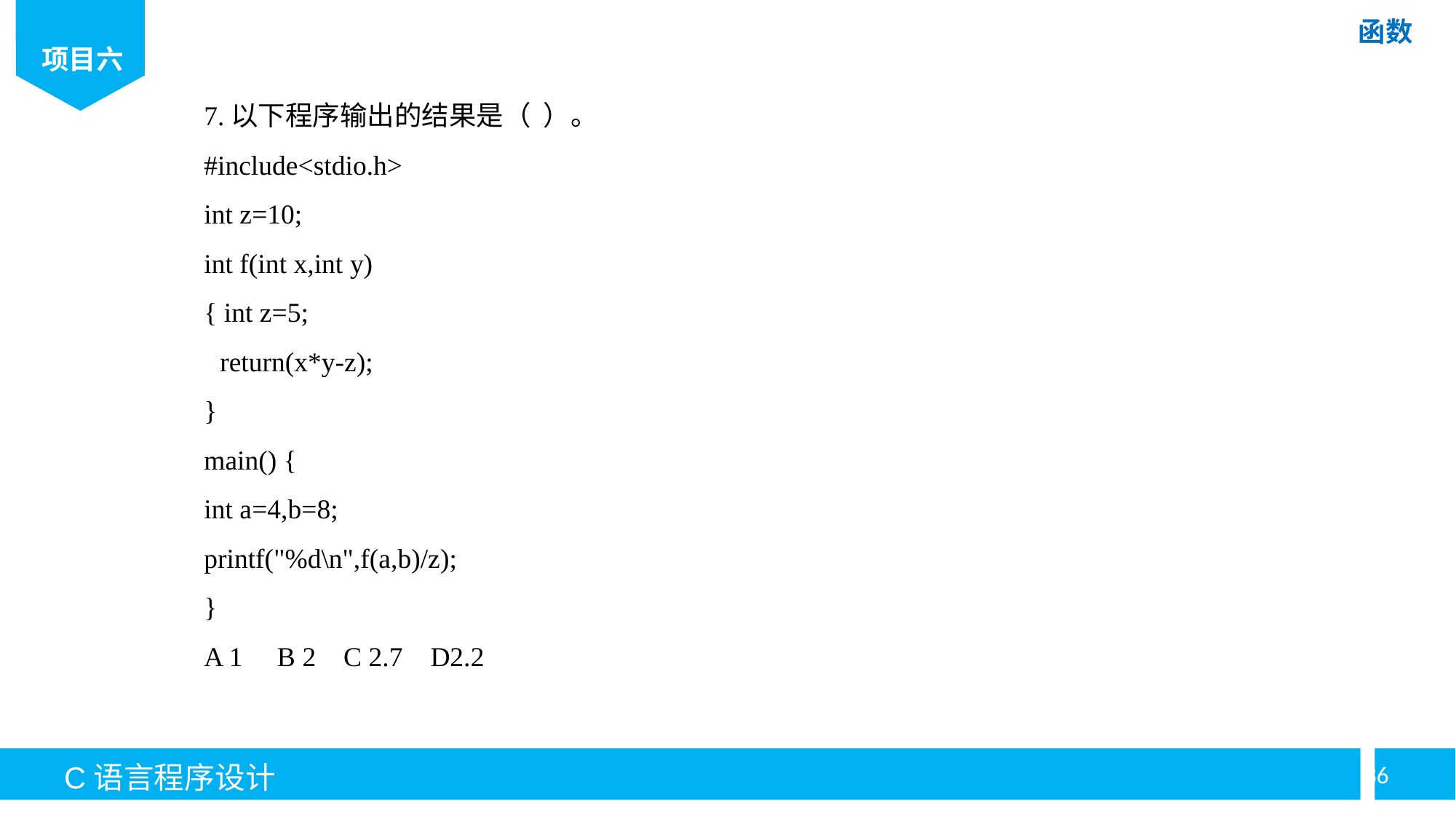

7.以下程序输出的结果是（  ）。
#include<stdio.h>
int z=10;
int f(int x,int y)
{ int z=5;
return(x*y-z);
}
main() {
int a=4,b=8;
printf("%d\n",f(a,b)/z);
}
A 1     B 2    C 2.7    D2.2